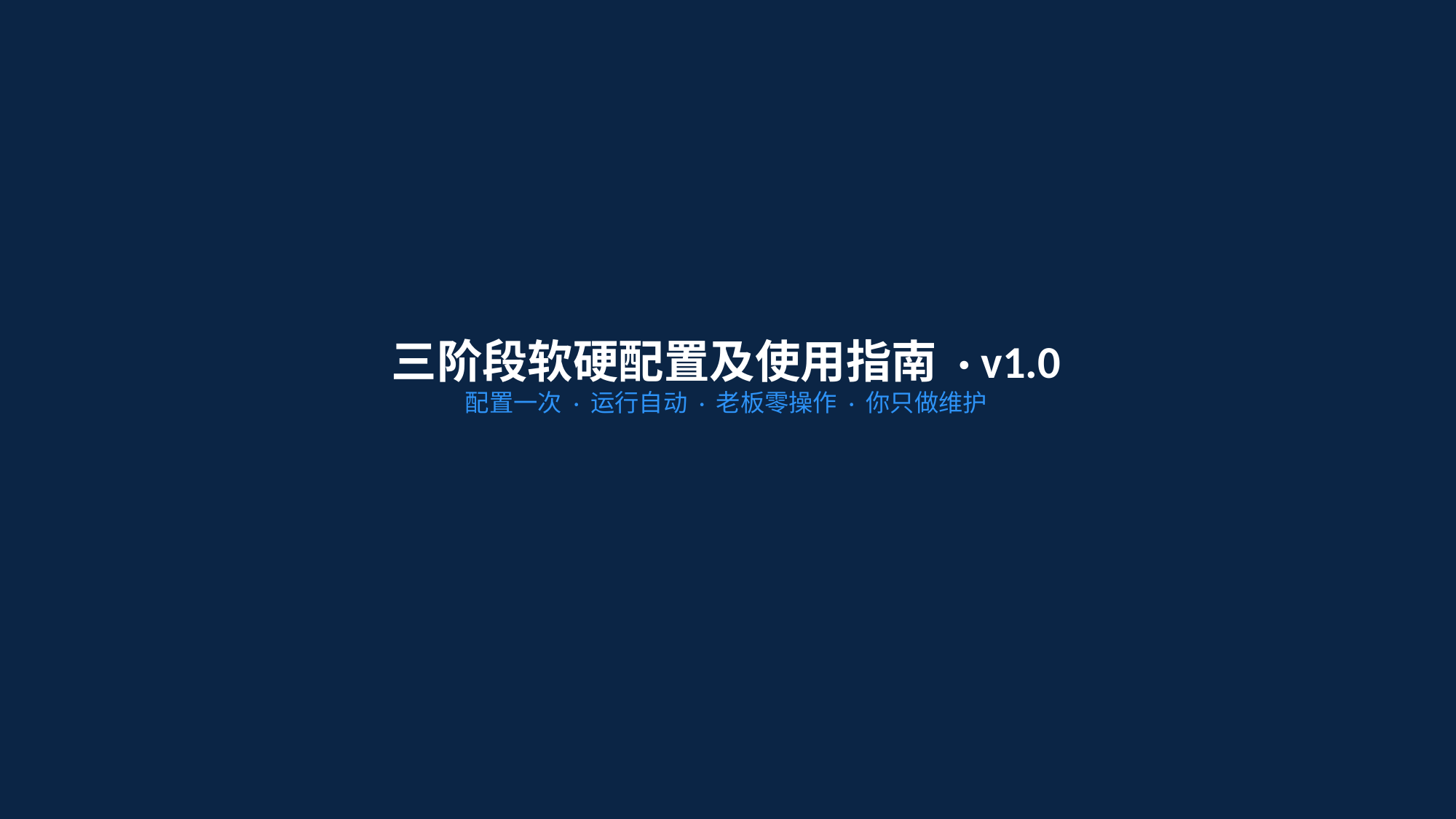

三阶段软硬配置及使用指南 · v1.0
配置一次 · 运行自动 · 老板零操作 · 你只做维护